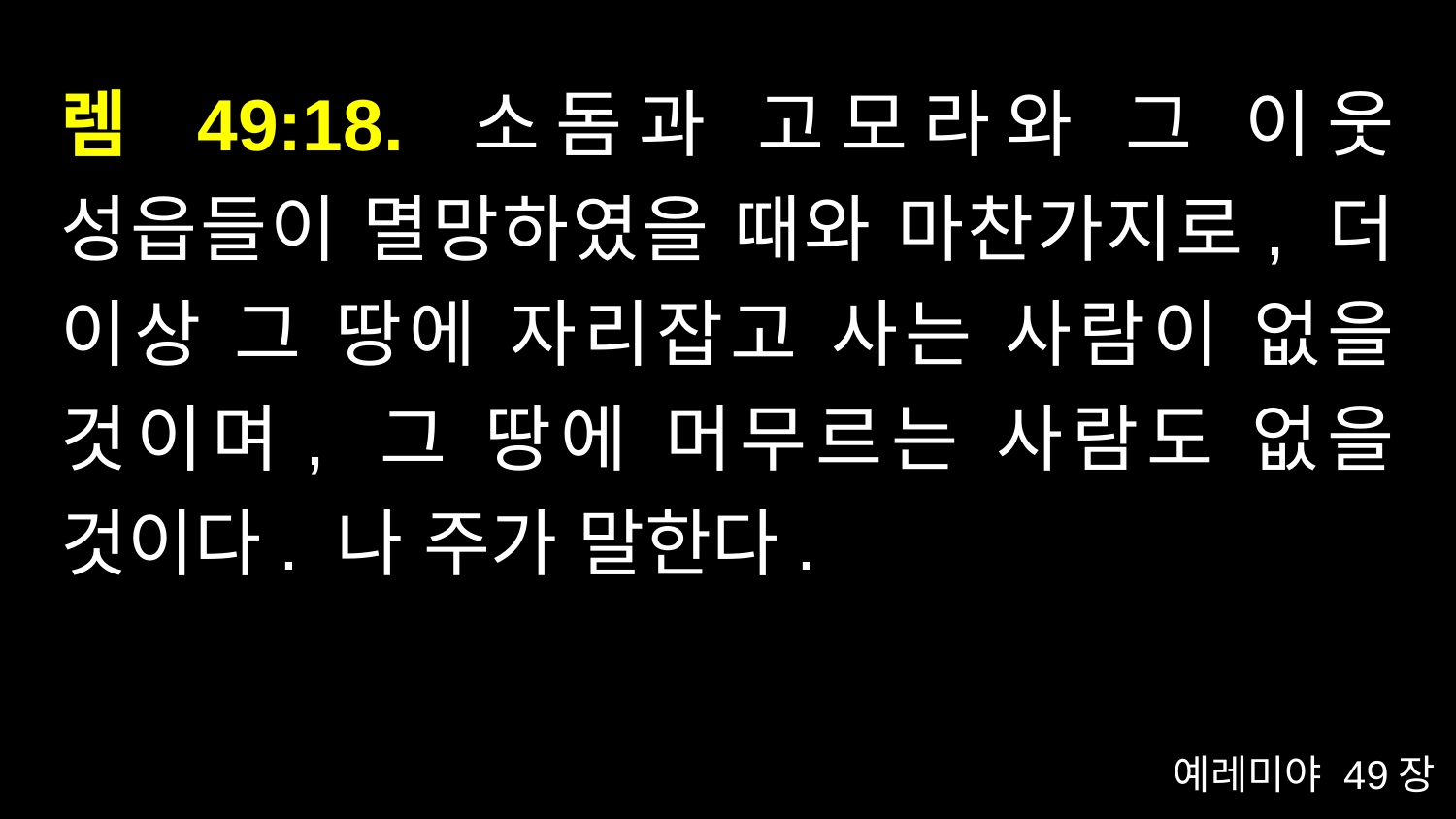

# 렘 49:18. 소돔과 고모라와 그 이웃 성읍들이 멸망하였을 때와 마찬가지로, 더 이상 그 땅에 자리잡고 사는 사람이 없을 것이며, 그 땅에 머무르는 사람도 없을 것이다. 나 주가 말한다.
예레미야 49장